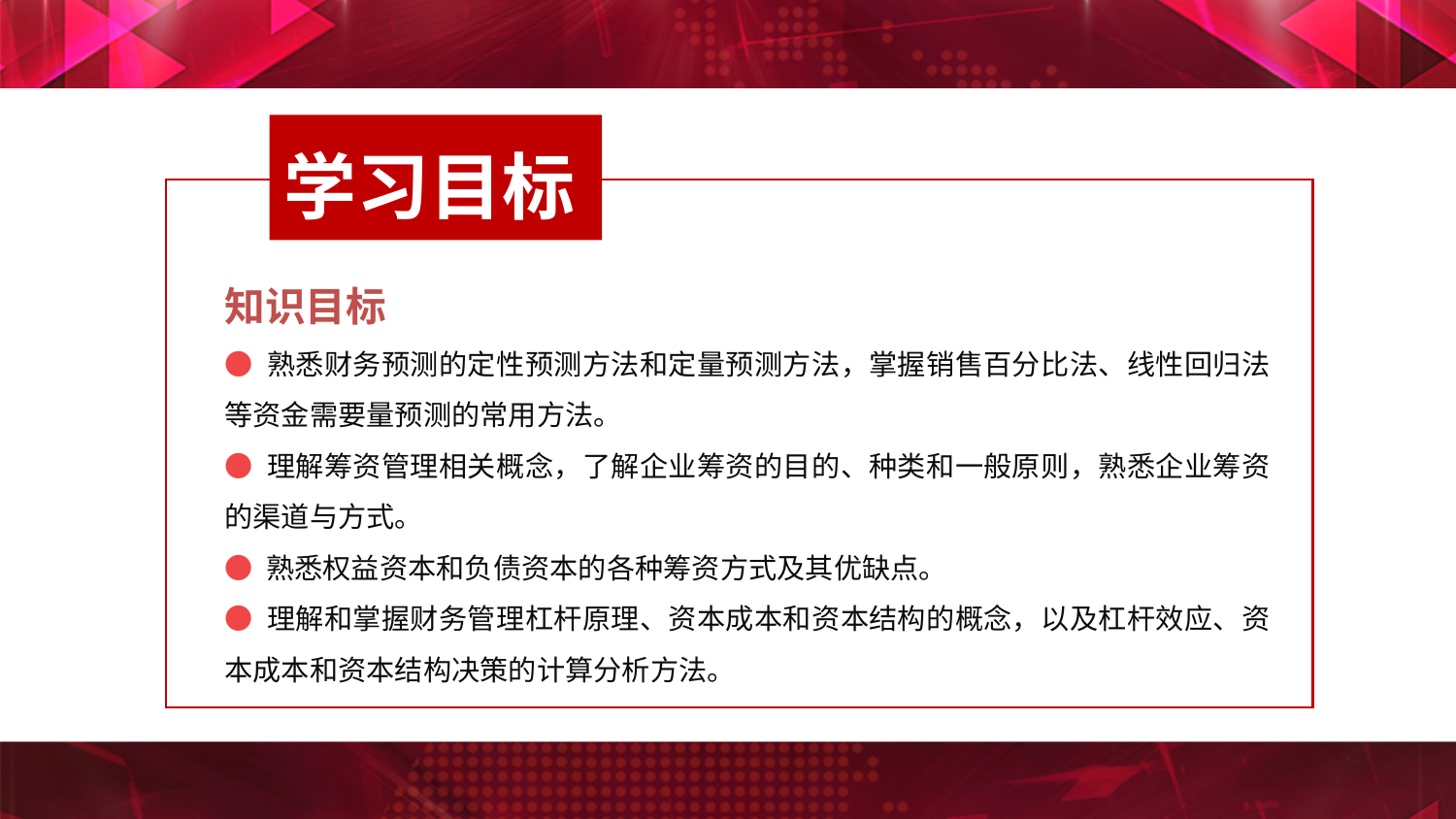

学习目标

知识目标
● 熟悉财务预测的定性预测方法和定量预测方法，掌握销售百分比法、线性回归法等资金需要量预测的常用方法。
● 理解筹资管理相关概念，了解企业筹资的目的、种类和一般原则，熟悉企业筹资的渠道与方式。
● 熟悉权益资本和负债资本的各种筹资方式及其优缺点。
● 理解和掌握财务管理杠杆原理、资本成本和资本结构的概念，以及杠杆效应、资本成本和资本结构决策的计算分析方法。